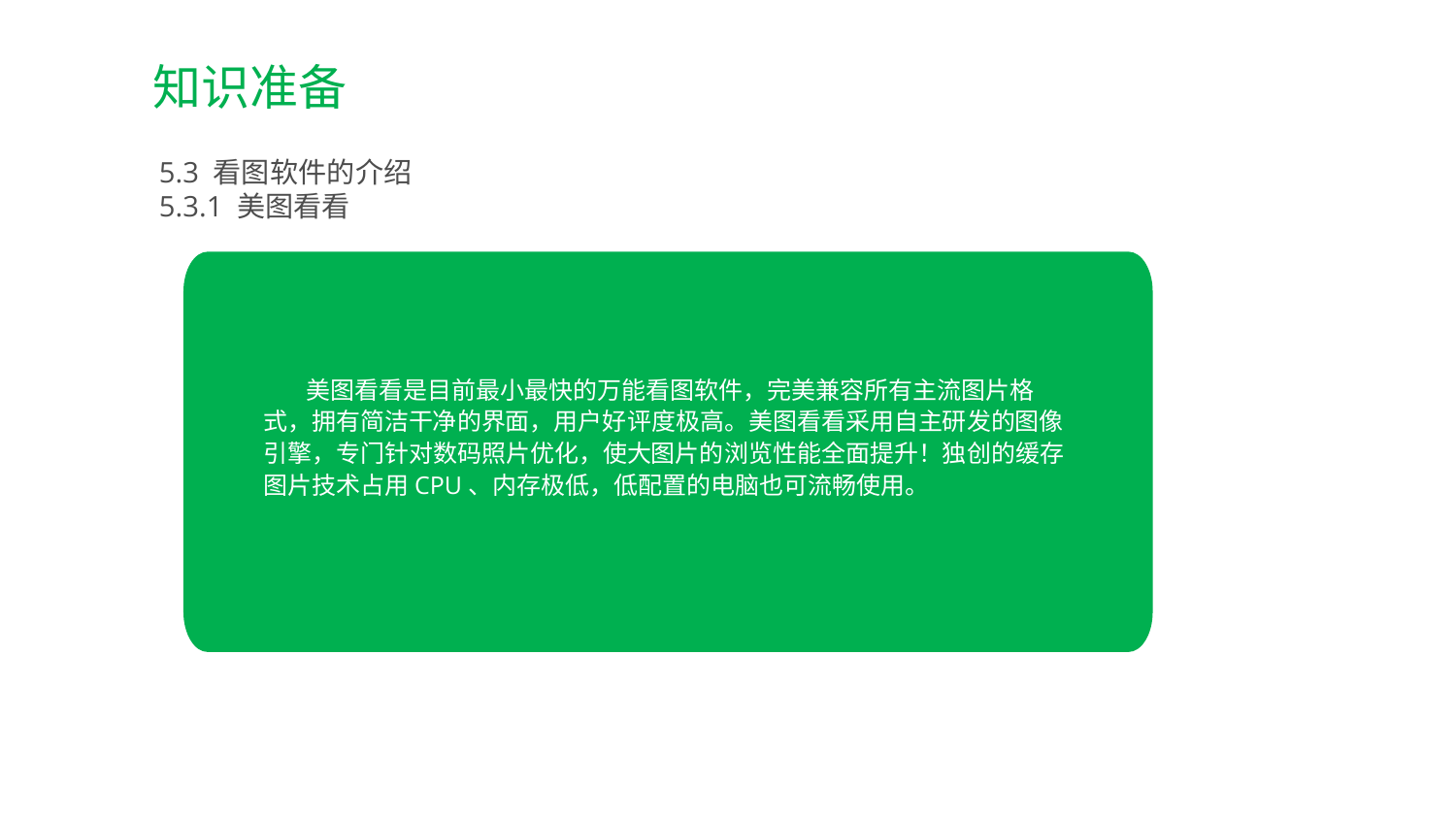

知识准备

5.3 看图软件的介绍
5.3.1 美图看看

       美图看看是目前最小最快的万能看图软件，完美兼容所有主流图片格式，拥有简洁干净的界面，用户好评度极高。美图看看采用自主研发的图像引擎，专门针对数码照片优化，使大图片的浏览性能全面提升！独创的缓存图片技术占用CPU、内存极低，低配置的电脑也可流畅使用。